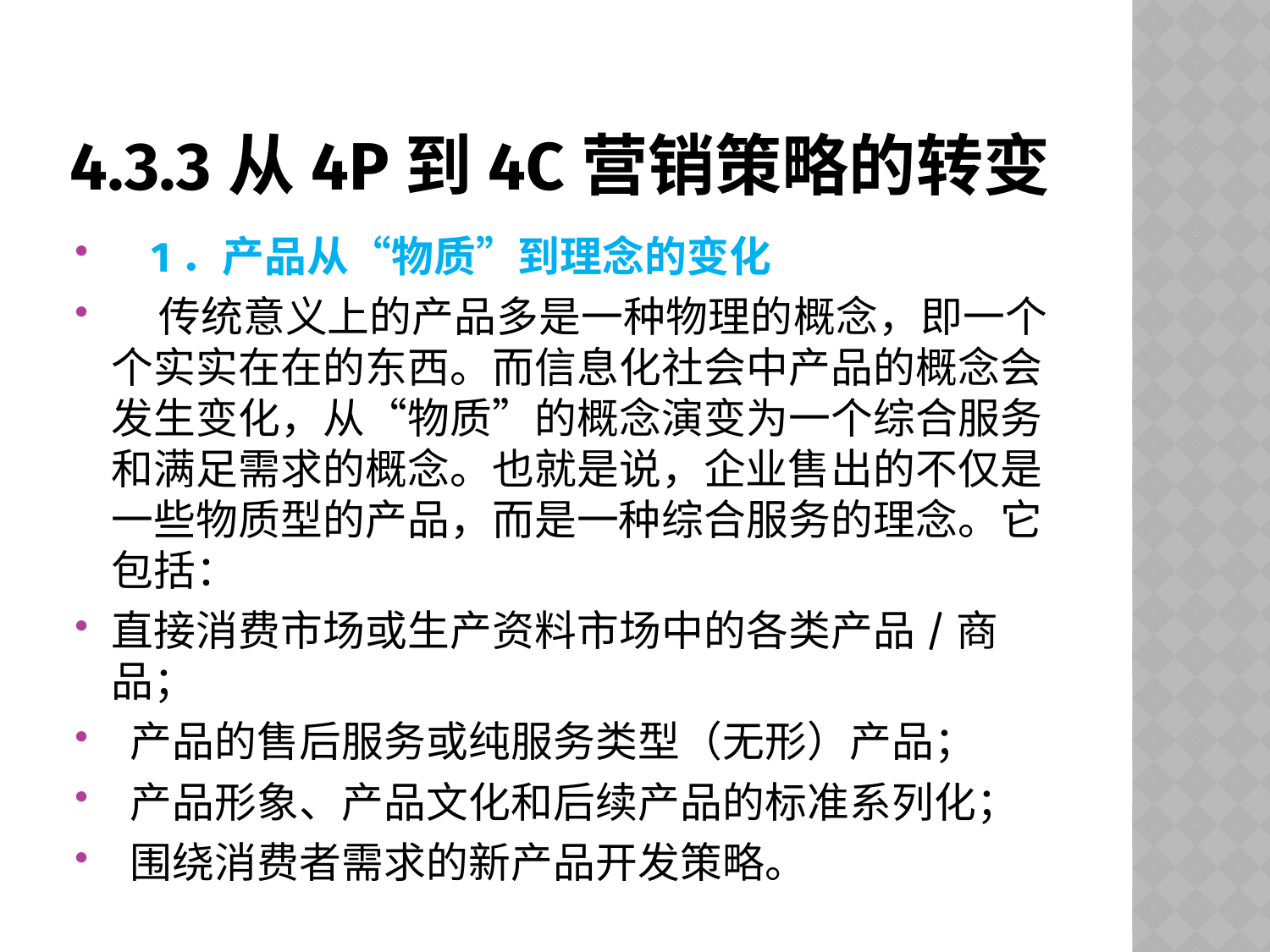

# 4.3.3从4P到4C营销策略的转变
    1．产品从“物质”到理念的变化
    传统意义上的产品多是一种物理的概念，即一个个实实在在的东西。而信息化社会中产品的概念会发生变化，从“物质”的概念演变为一个综合服务和满足需求的概念。也就是说，企业售出的不仅是一些物质型的产品，而是一种综合服务的理念。它包括：
直接消费市场或生产资料市场中的各类产品/商品；
 产品的售后服务或纯服务类型（无形）产品；
 产品形象、产品文化和后续产品的标准系列化；
 围绕消费者需求的新产品开发策略。